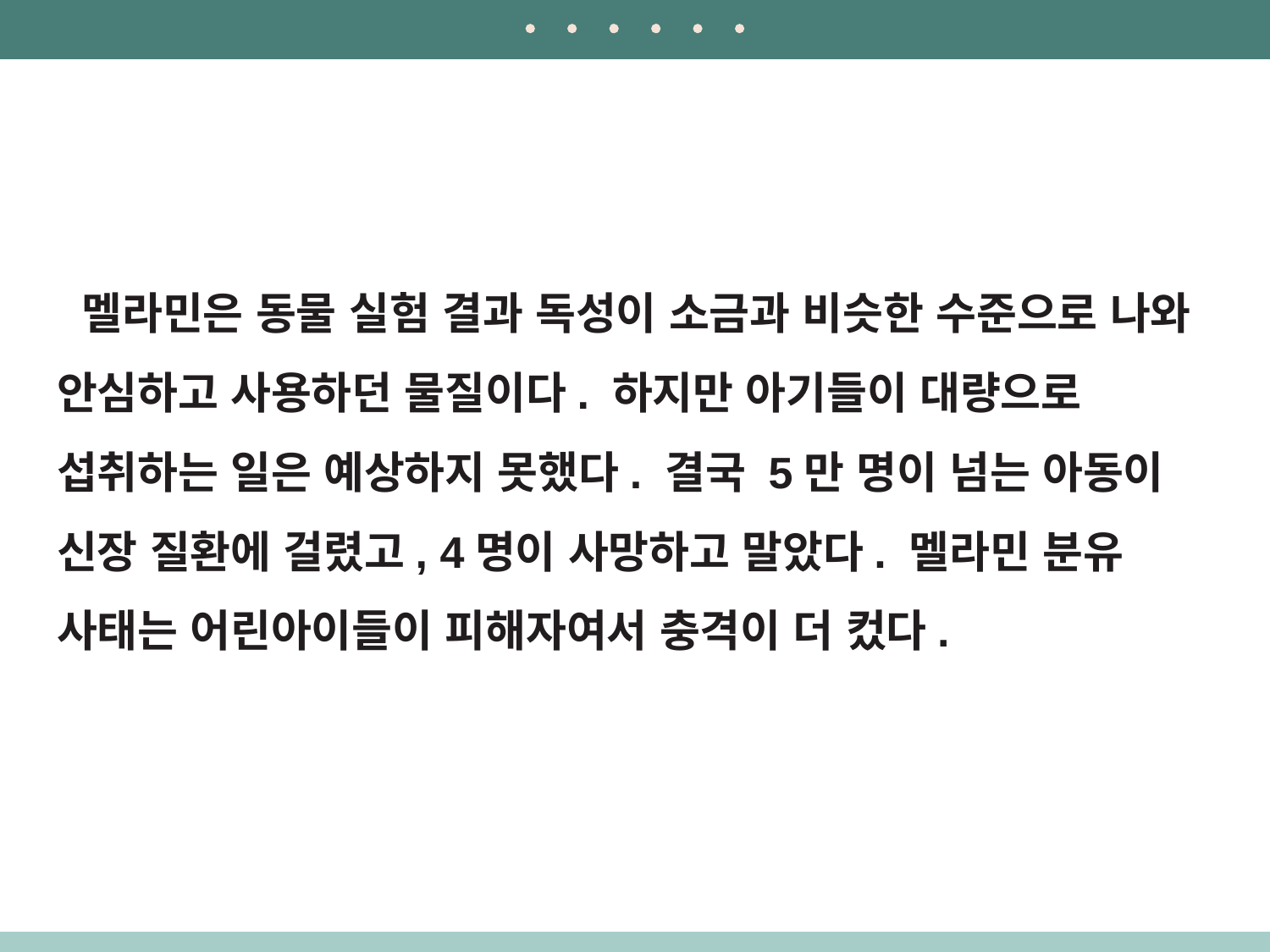

멜라민은 동물 실험 결과 독성이 소금과 비슷한 수준으로 나와 안심하고 사용하던 물질이다. 하지만 아기들이 대량으로 섭취하는 일은 예상하지 못했다. 결국 5만 명이 넘는 아동이 신장 질환에 걸렸고, 4명이 사망하고 말았다. 멜라민 분유 사태는 어린아이들이 피해자여서 충격이 더 컸다.